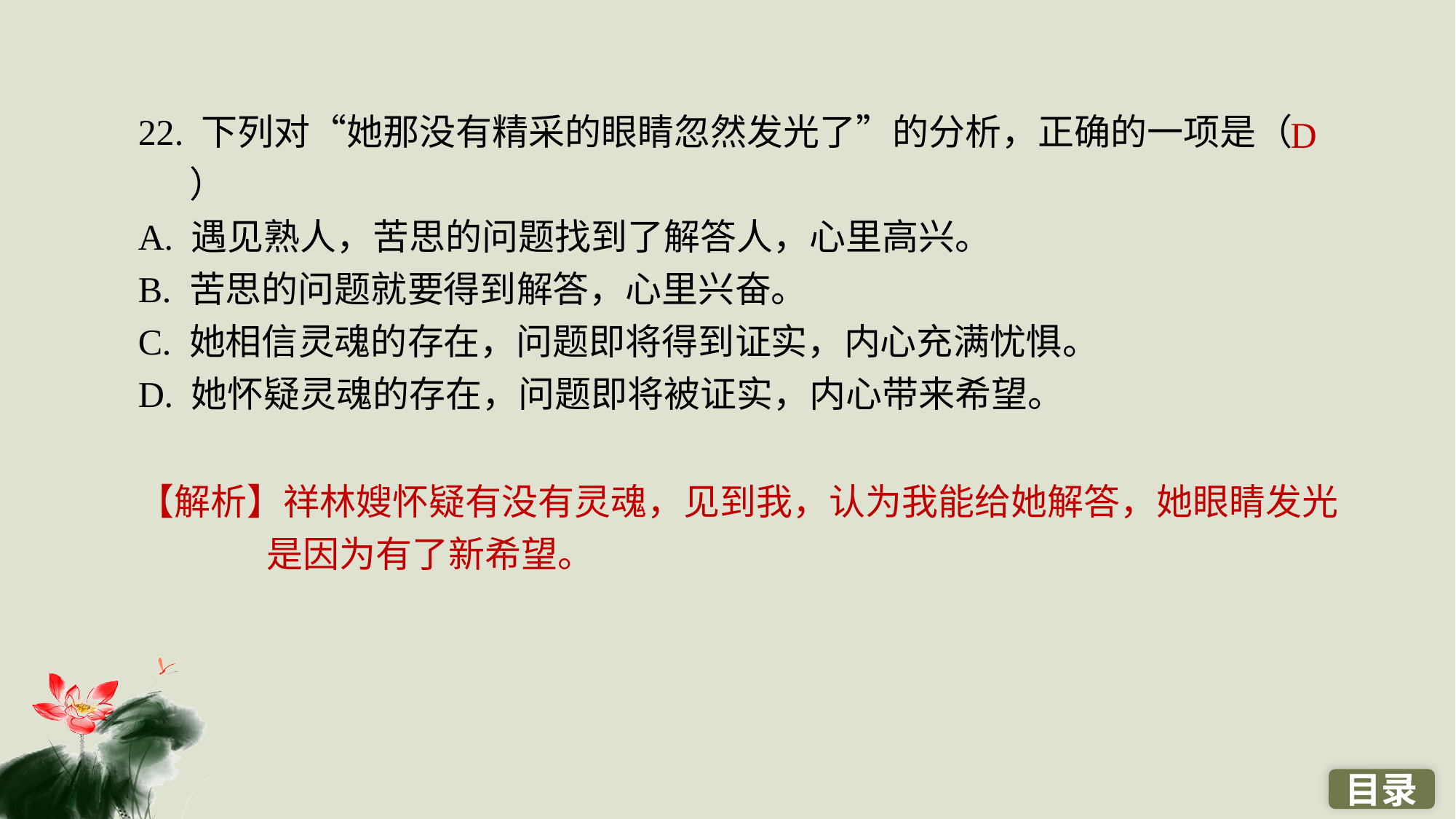

22. 下列对“她那没有精采的眼睛忽然发光了”的分析，正确的一项是（      ）
A. 遇见熟人，苦思的问题找到了解答人，心里高兴。
B. 苦思的问题就要得到解答，心里兴奋。
C. 她相信灵魂的存在，问题即将得到证实，内心充满忧惧。
D. 她怀疑灵魂的存在，问题即将被证实，内心带来希望。
D
【解析】祥林嫂怀疑有没有灵魂，见到我，认为我能给她解答，她眼睛发光是因为有了新希望。